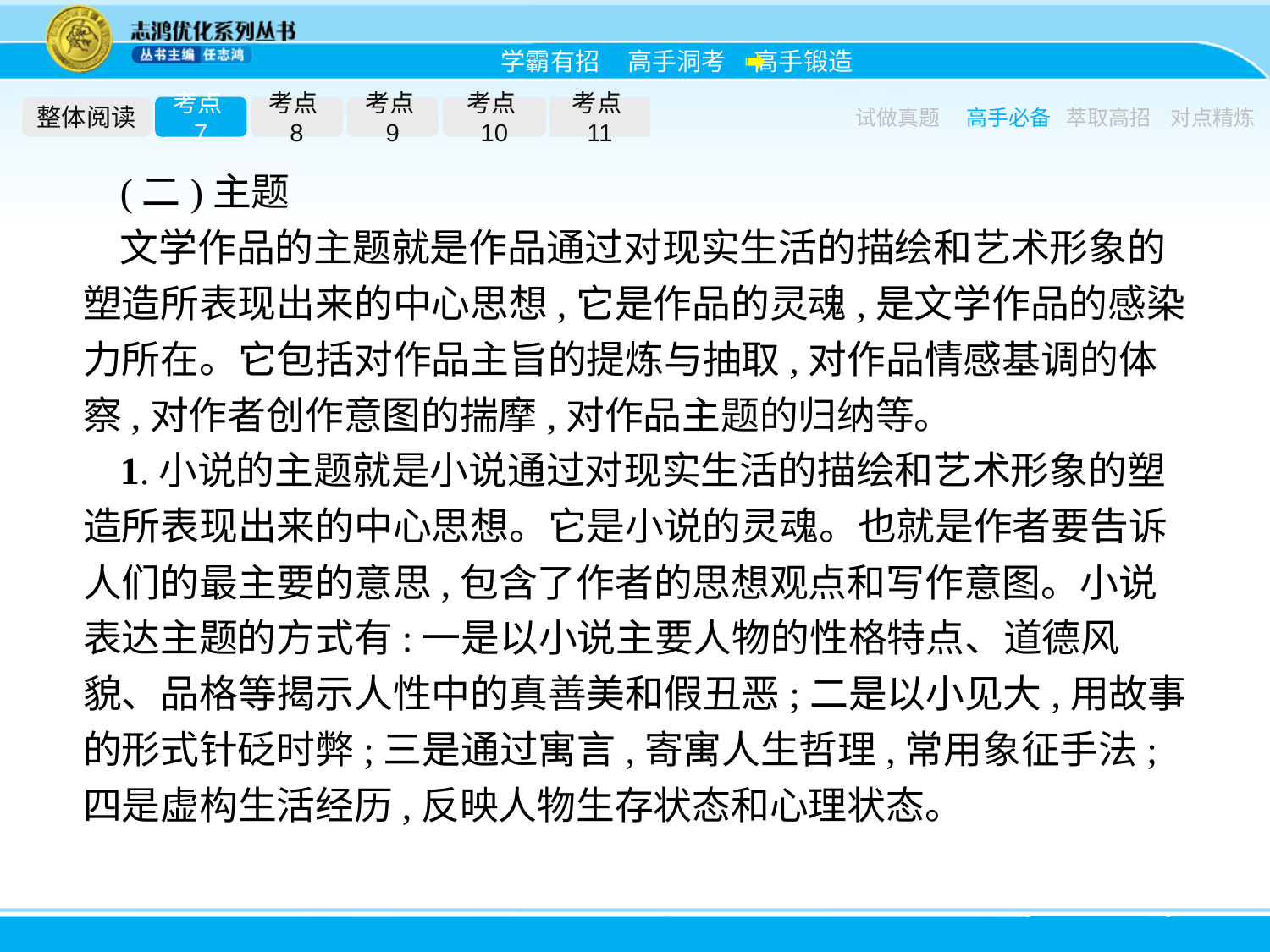

整体阅读
考点7
考点8
考点9
考点10
考点11
试做真题
高手必备
萃取高招
对点精炼
(二)主题
文学作品的主题就是作品通过对现实生活的描绘和艺术形象的塑造所表现出来的中心思想,它是作品的灵魂,是文学作品的感染力所在。它包括对作品主旨的提炼与抽取,对作品情感基调的体察,对作者创作意图的揣摩,对作品主题的归纳等。
1.小说的主题就是小说通过对现实生活的描绘和艺术形象的塑造所表现出来的中心思想。它是小说的灵魂。也就是作者要告诉人们的最主要的意思,包含了作者的思想观点和写作意图。小说表达主题的方式有:一是以小说主要人物的性格特点、道德风貌、品格等揭示人性中的真善美和假丑恶;二是以小见大,用故事的形式针砭时弊;三是通过寓言,寄寓人生哲理,常用象征手法;四是虚构生活经历,反映人物生存状态和心理状态。